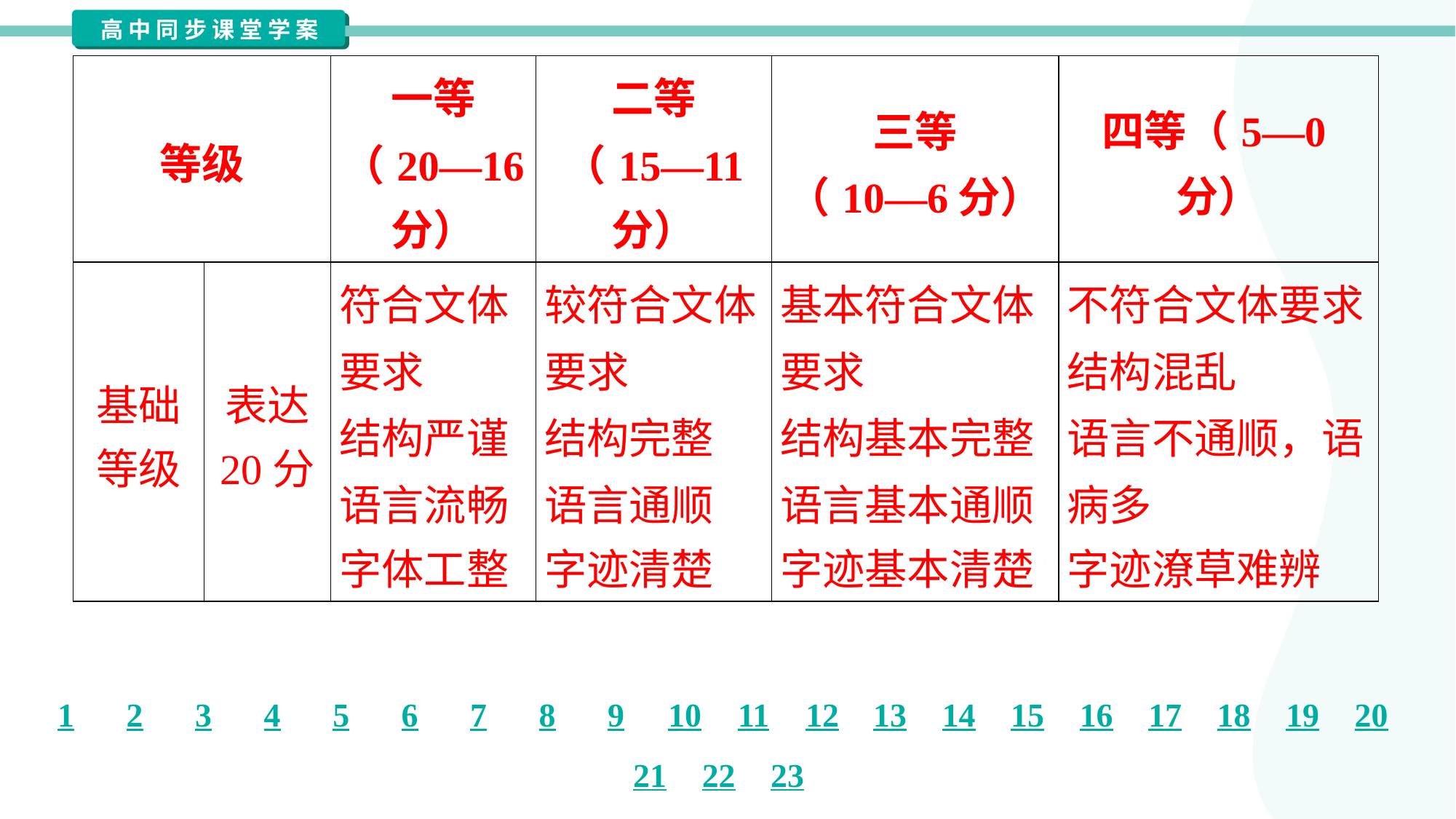

| 等级 |  | 一等 （20—16 分） | 二等 （15—11 分） | 三等 （10—6分） | 四等（5—0分） |
| --- | --- | --- | --- | --- | --- |
| 基础 等级 | 表达 20分 | 符合文体 要求 结构严谨 语言流畅 字体工整 | 较符合文体 要求 结构完整 语言通顺 字迹清楚 | 基本符合文体 要求 结构基本完整 语言基本通顺 字迹基本清楚 | 不符合文体要求 结构混乱 语言不通顺，语 病多 字迹潦草难辨 |